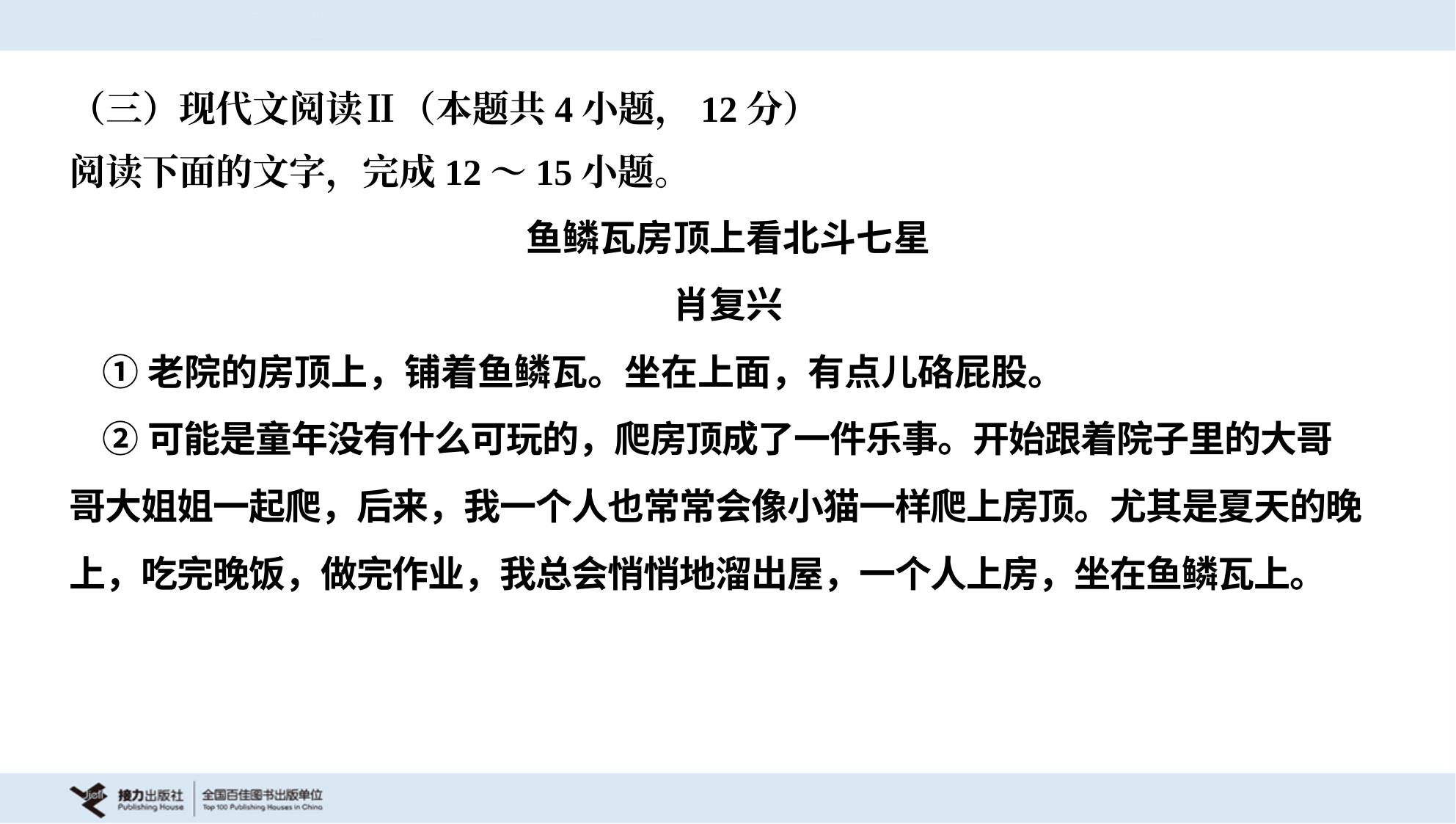

（三）现代文阅读Ⅱ（本题共4小题，12分）
阅读下面的文字，完成12～15小题。
鱼鳞瓦房顶上看北斗七星
肖复兴
    ①老院的房顶上，铺着鱼鳞瓦。坐在上面，有点儿硌屁股。
    ②可能是童年没有什么可玩的，爬房顶成了一件乐事。开始跟着院子里的大哥
哥大姐姐一起爬，后来，我一个人也常常会像小猫一样爬上房顶。尤其是夏天的晚
上，吃完晚饭，做完作业，我总会悄悄地溜出屋，一个人上房，坐在鱼鳞瓦上。